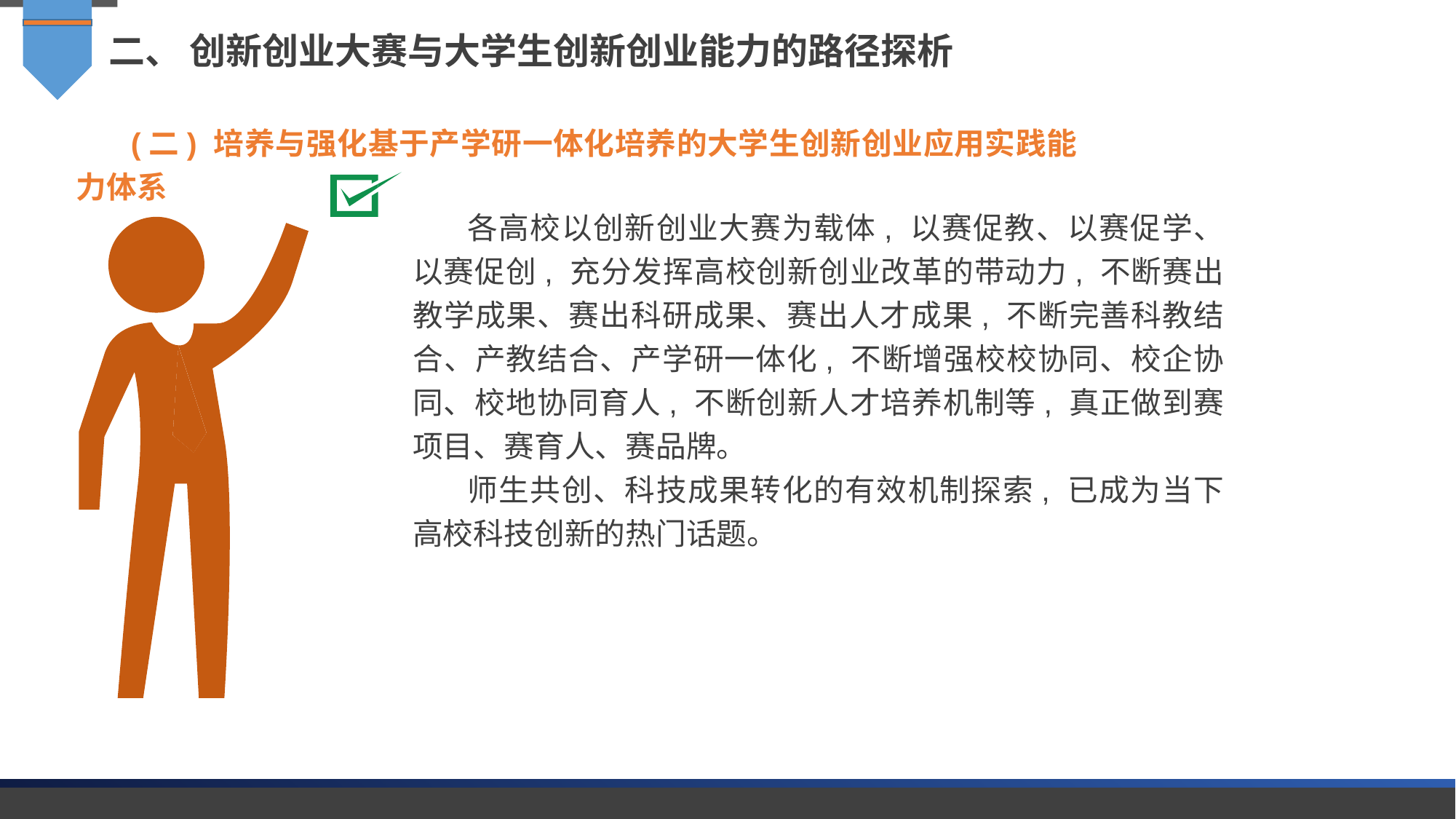

二、 创新创业大赛与大学生创新创业能力的路径探析
(二) 培养与强化基于产学研一体化培养的大学生创新创业应用实践能力体系

各高校以创新创业大赛为载体, 以赛促教、以赛促学、以赛促创, 充分发挥高校创新创业改革的带动力, 不断赛出教学成果、赛出科研成果、赛出人才成果, 不断完善科教结合、产教结合、产学研一体化, 不断增强校校协同、校企协同、校地协同育人, 不断创新人才培养机制等, 真正做到赛项目、赛育人、赛品牌。
师生共创、科技成果转化的有效机制探索, 已成为当下高校科技创新的热门话题。